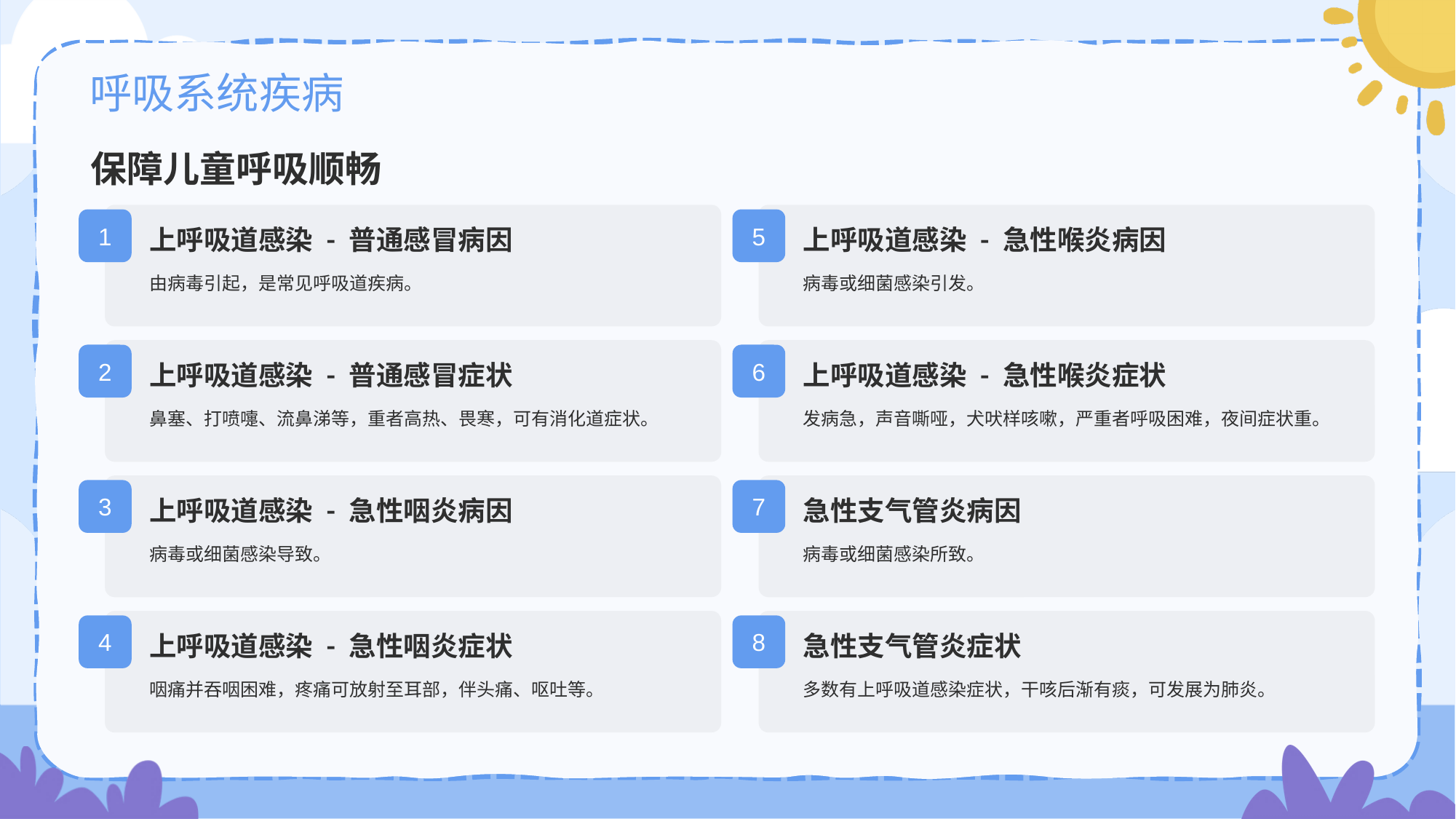

# 呼吸系统疾病
保障儿童呼吸顺畅

上呼吸道感染 - 普通感冒病因
由病毒引起，是常见呼吸道疾病。
1

上呼吸道感染 - 急性喉炎病因
病毒或细菌感染引发。
5

上呼吸道感染 - 普通感冒症状
鼻塞、打喷嚏、流鼻涕等，重者高热、畏寒，可有消化道症状。
2

上呼吸道感染 - 急性喉炎症状
发病急，声音嘶哑，犬吠样咳嗽，严重者呼吸困难，夜间症状重。
6

上呼吸道感染 - 急性咽炎病因
病毒或细菌感染导致。
3

急性支气管炎病因
病毒或细菌感染所致。
7

上呼吸道感染 - 急性咽炎症状
咽痛并吞咽困难，疼痛可放射至耳部，伴头痛、呕吐等。
4

急性支气管炎症状
多数有上呼吸道感染症状，干咳后渐有痰，可发展为肺炎。
8